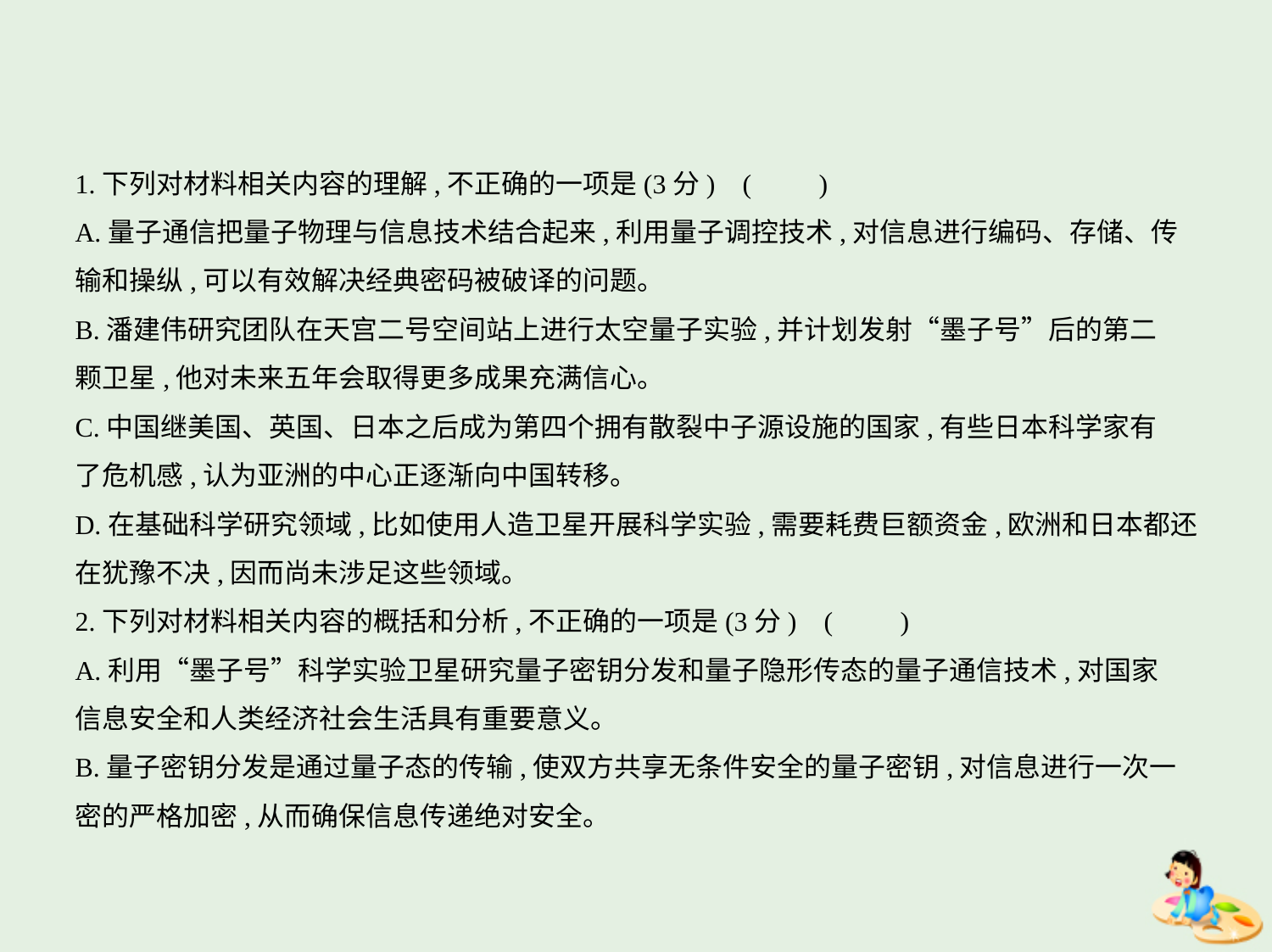

1.下列对材料相关内容的理解,不正确的一项是(3分) (　　)
A.量子通信把量子物理与信息技术结合起来,利用量子调控技术,对信息进行编码、存储、传
输和操纵,可以有效解决经典密码被破译的问题。
B.潘建伟研究团队在天宫二号空间站上进行太空量子实验,并计划发射“墨子号”后的第二
颗卫星,他对未来五年会取得更多成果充满信心。
C.中国继美国、英国、日本之后成为第四个拥有散裂中子源设施的国家,有些日本科学家有
了危机感,认为亚洲的中心正逐渐向中国转移。
D.在基础科学研究领域,比如使用人造卫星开展科学实验,需要耗费巨额资金,欧洲和日本都还
在犹豫不决,因而尚未涉足这些领域。
2.下列对材料相关内容的概括和分析,不正确的一项是(3分) (　　)
A.利用“墨子号”科学实验卫星研究量子密钥分发和量子隐形传态的量子通信技术,对国家
信息安全和人类经济社会生活具有重要意义。
B.量子密钥分发是通过量子态的传输,使双方共享无条件安全的量子密钥,对信息进行一次一
密的严格加密,从而确保信息传递绝对安全。